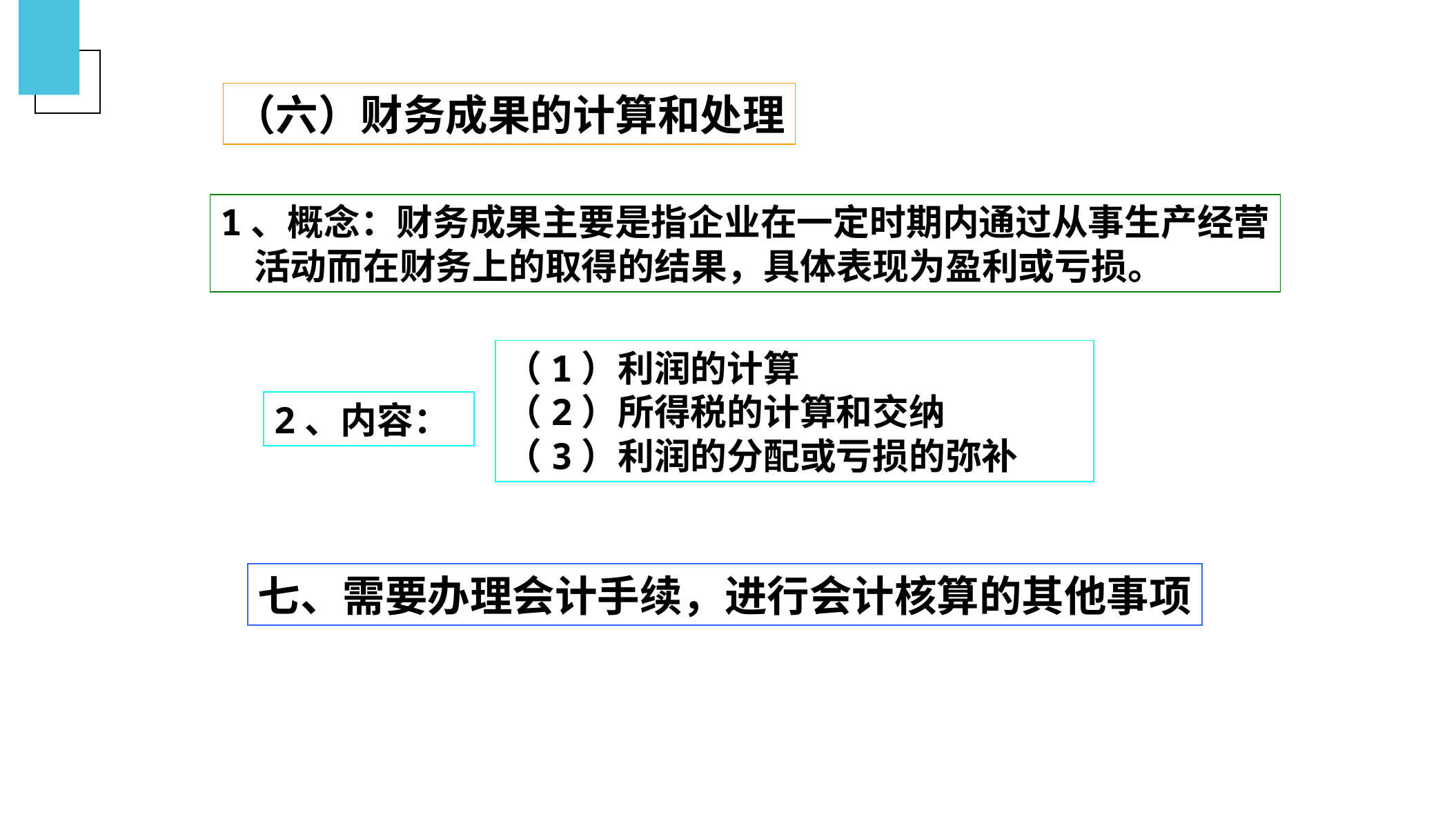

（六）财务成果的计算和处理
1、概念：财务成果主要是指企业在一定时期内通过从事生产经营
   活动而在财务上的取得的结果，具体表现为盈利或亏损。
（1）利润的计算
（2）所得税的计算和交纳
（3）利润的分配或亏损的弥补
2、内容：
七、需要办理会计手续，进行会计核算的其他事项